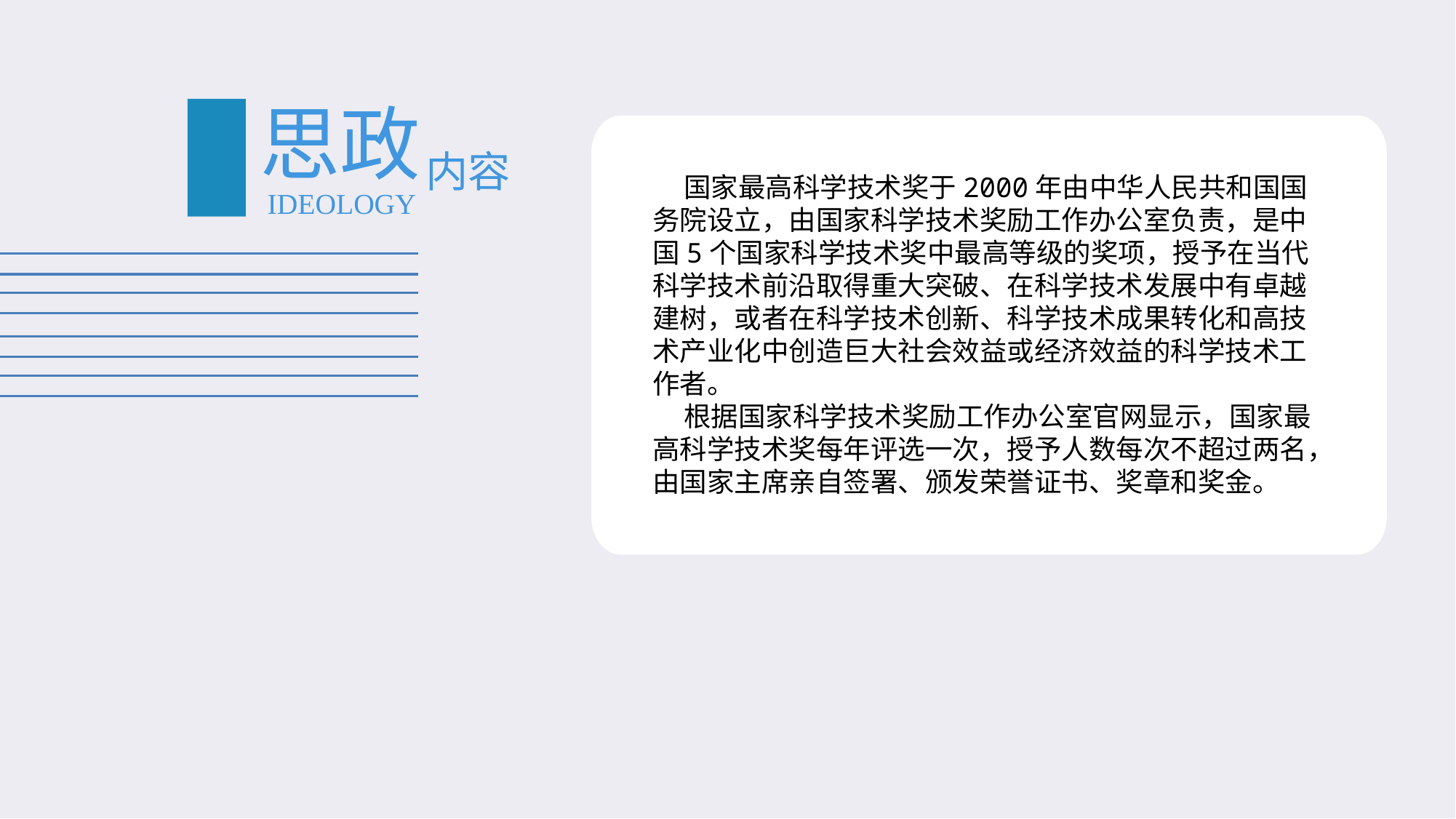

#
思政
内容

    国家最高科学技术奖于2000年由中华人民共和国国务院设立，由国家科学技术奖励工作办公室负责，是中国5个国家科学技术奖中最高等级的奖项，授予在当代科学技术前沿取得重大突破、在科学技术发展中有卓越建树，或者在科学技术创新、科学技术成果转化和高技术产业化中创造巨大社会效益或经济效益的科学技术工作者。
    根据国家科学技术奖励工作办公室官网显示，国家最高科学技术奖每年评选一次，授予人数每次不超过两名，由国家主席亲自签署、颁发荣誉证书、奖章和奖金。

IDEOLOGY